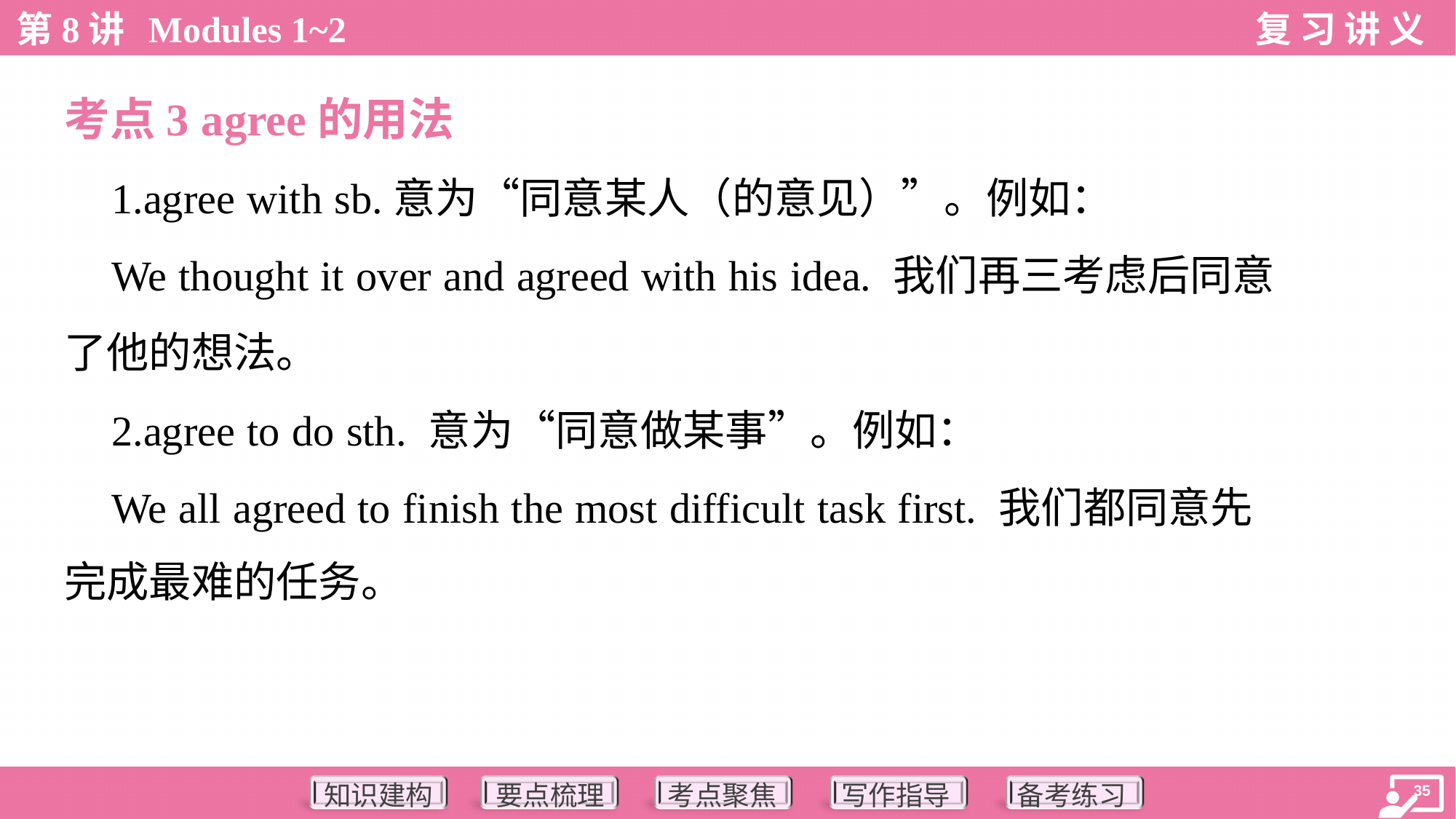

考点3 agree的用法
    1.agree with sb.意为“同意某人（的意见）”。例如：
    We thought it over and agreed with his idea. 我们再三考虑后同意
了他的想法。
    2.agree to do sth. 意为“同意做某事”。例如：
    We all agreed to finish the most difficult task first. 我们都同意先
完成最难的任务。